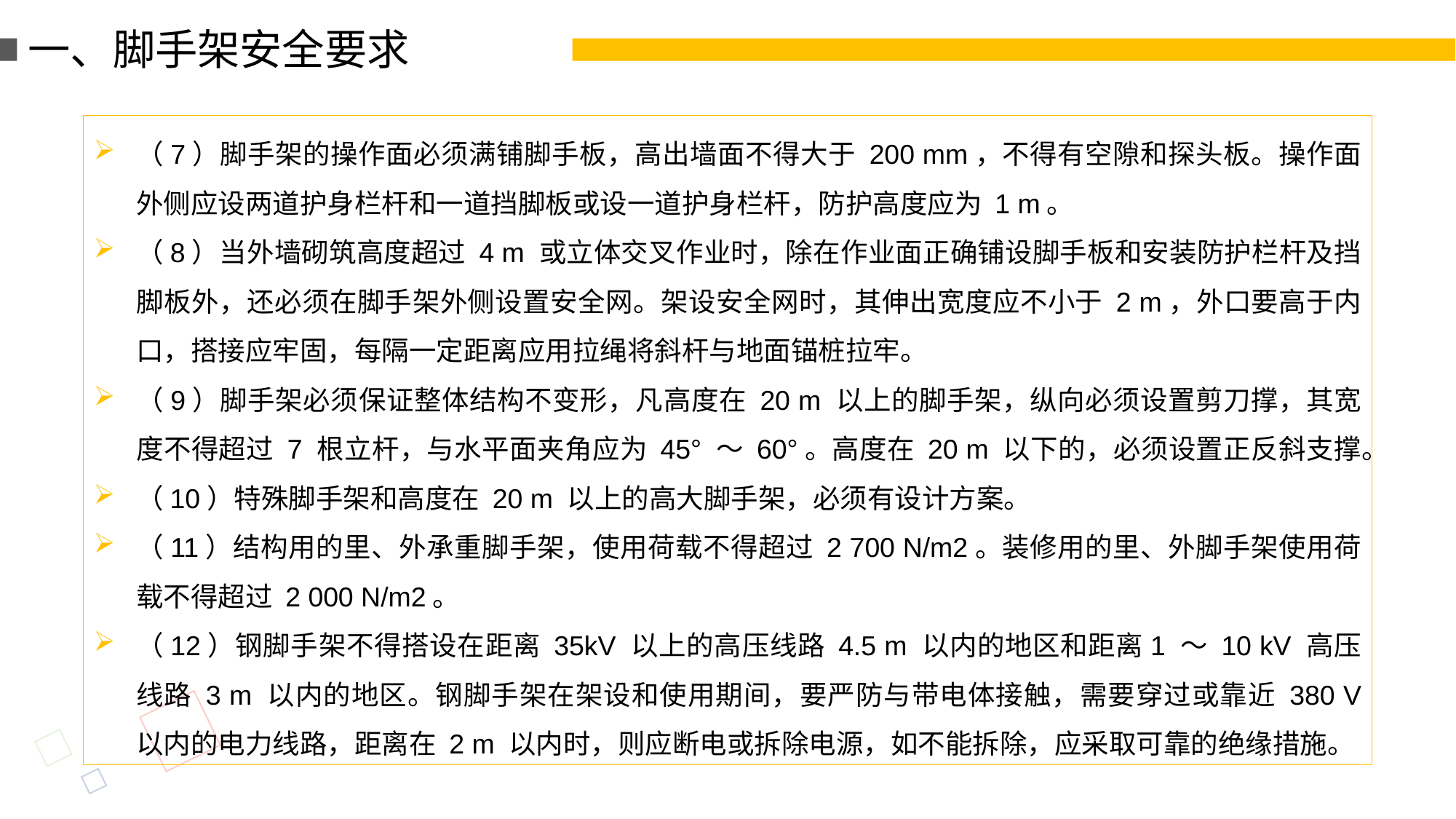

一、脚手架安全要求
（7）脚手架的操作面必须满铺脚手板，高出墙面不得大于 200 mm，不得有空隙和探头板。操作面外侧应设两道护身栏杆和一道挡脚板或设一道护身栏杆，防护高度应为 1 m。
（8）当外墙砌筑高度超过 4 m 或立体交叉作业时，除在作业面正确铺设脚手板和安装防护栏杆及挡脚板外，还必须在脚手架外侧设置安全网。架设安全网时，其伸出宽度应不小于 2 m，外口要高于内口，搭接应牢固，每隔一定距离应用拉绳将斜杆与地面锚桩拉牢。
（9）脚手架必须保证整体结构不变形，凡高度在 20 m 以上的脚手架，纵向必须设置剪刀撑，其宽度不得超过 7 根立杆，与水平面夹角应为 45° ～ 60°。高度在 20 m 以下的，必须设置正反斜支撑。
（10）特殊脚手架和高度在 20 m 以上的高大脚手架，必须有设计方案。
（11）结构用的里、外承重脚手架，使用荷载不得超过 2 700 N/m2。装修用的里、外脚手架使用荷载不得超过 2 000 N/m2。
（12）钢脚手架不得搭设在距离 35kV 以上的高压线路 4.5 m 以内的地区和距离1 ～ 10 kV 高压线路 3 m 以内的地区。钢脚手架在架设和使用期间，要严防与带电体接触，需要穿过或靠近 380 V 以内的电力线路，距离在 2 m 以内时，则应断电或拆除电源，如不能拆除，应采取可靠的绝缘措施。